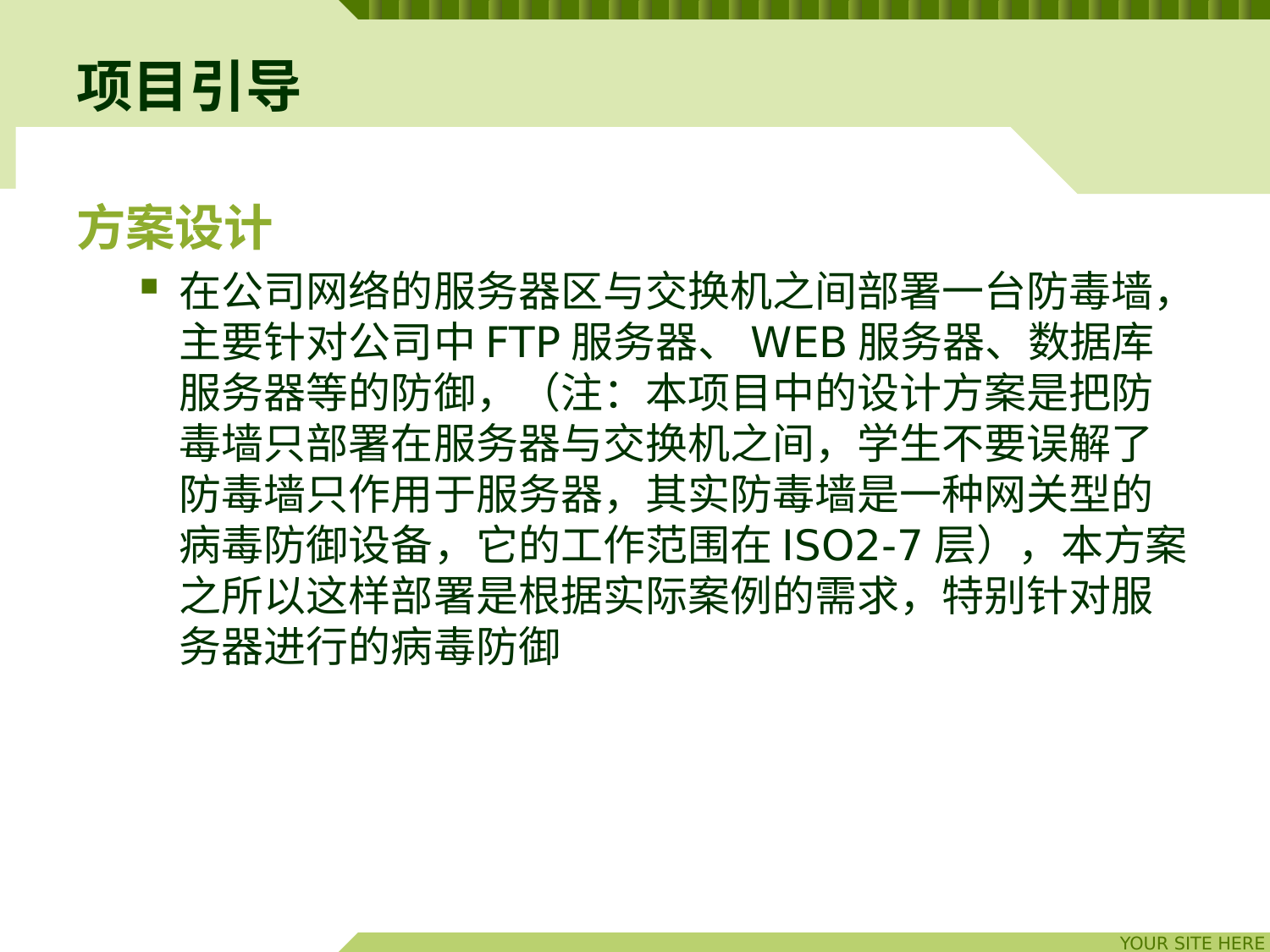

# 项目引导
方案设计
在公司网络的服务器区与交换机之间部署一台防毒墙，主要针对公司中FTP服务器、WEB服务器、数据库服务器等的防御，（注：本项目中的设计方案是把防毒墙只部署在服务器与交换机之间，学生不要误解了防毒墙只作用于服务器，其实防毒墙是一种网关型的病毒防御设备，它的工作范围在ISO2-7层），本方案之所以这样部署是根据实际案例的需求，特别针对服务器进行的病毒防御